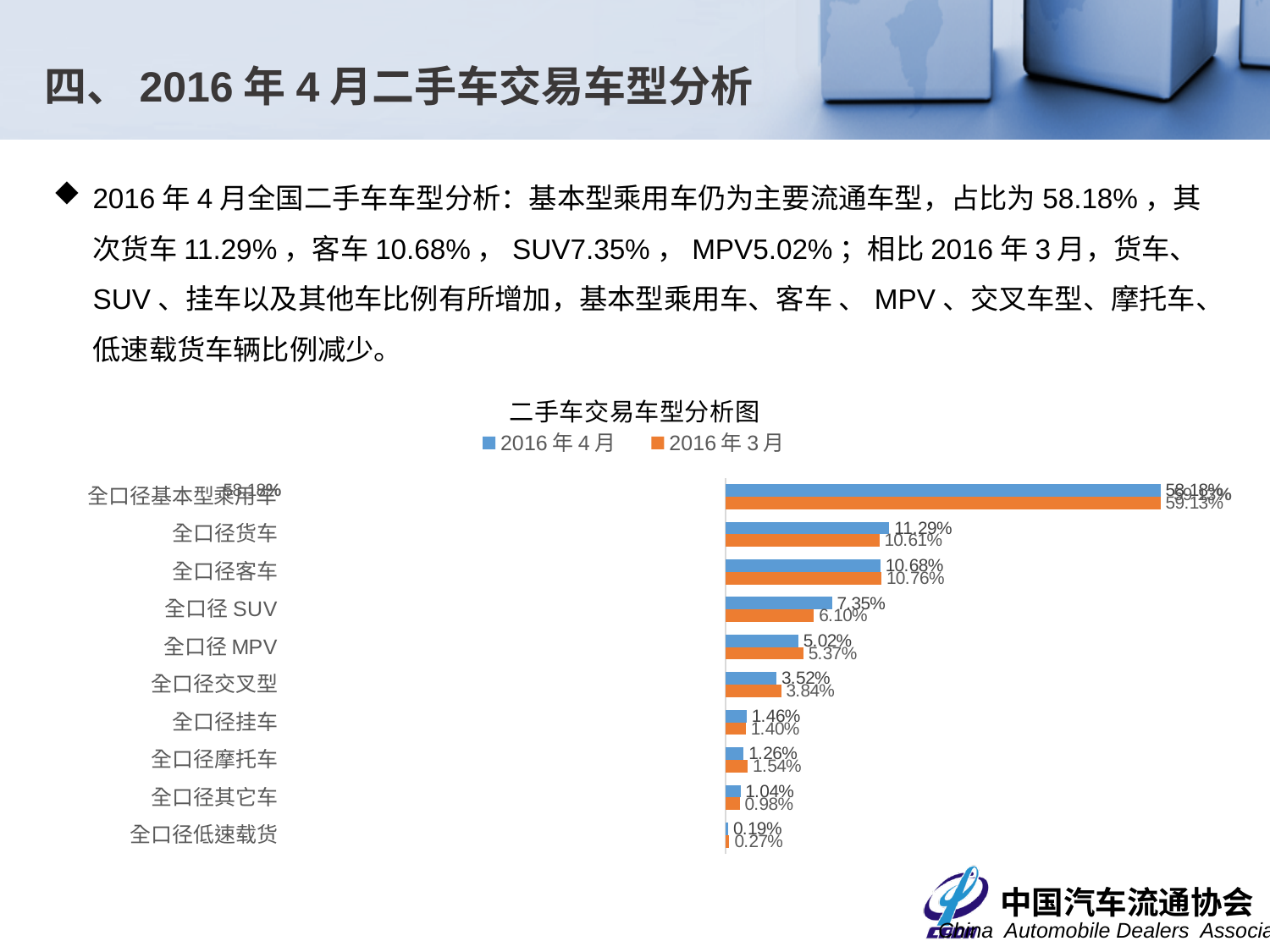

四、2016年4月二手车交易车型分析
2016年4月全国二手车车型分析：基本型乘用车仍为主要流通车型，占比为58.18%，其次货车11.29%，客车10.68%，SUV7.35%，MPV5.02%；相比2016年3月，货车、SUV、挂车以及其他车比例有所增加，基本型乘用车、客车 、MPV、交叉车型、摩托车、低速载货车辆比例减少。

### Chart: 二手车交易车型分析图

| Category | 2016年3月 | 2016年4月 |
|---|---|---|
| 全口径低速载货 | 0.002720591312886105 | 0.0019314137668180332 |
| 全口径其它车 | 0.00975679836741897 | 0.010359719968386544 |
| 全口径摩托车 | 0.015364270774061961 | 0.01261498459077878 |
| 全口径挂车 | 0.0140215090741053 | 0.014620053967348353 |
| 全口径交叉型 | 0.038367690461188306 | 0.035229595057825525 |
| 全口径MPV | 0.05368105620028977 | 0.05016765419743449 |
| 全口径SUV | 0.06103626814057482 | 0.0734825775254521 |
| 全口径客车 | 0.10761324390638465 | 0.1068357082396076 |
| 全口径货车 | 0.10612455443954129 | 0.11292340284240505 |
| 全口径基本型乘用车 | 0.591314017323549 | 0.581834889843943 |